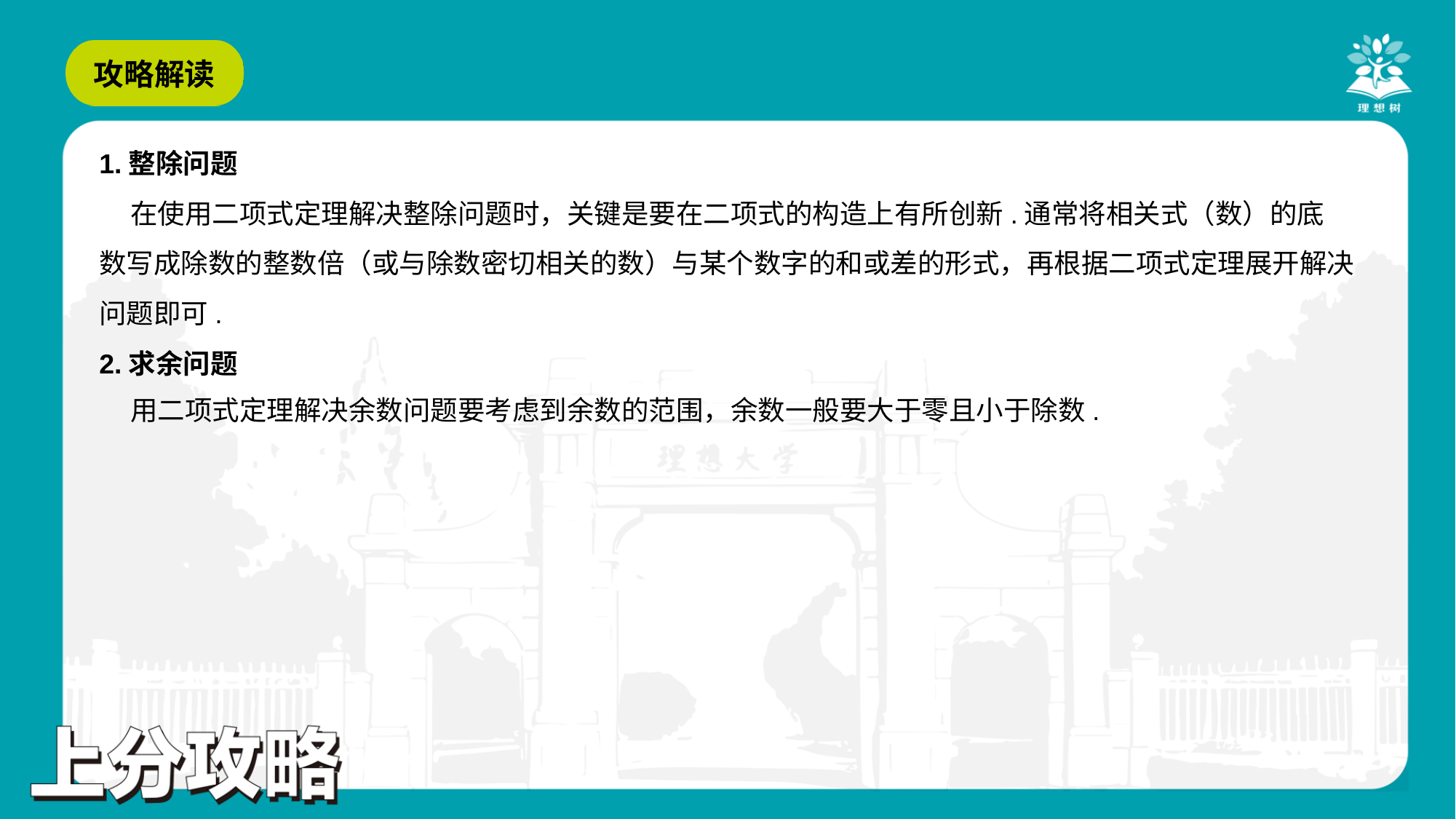

1.整除问题
    在使用二项式定理解决整除问题时，关键是要在二项式的构造上有所创新.通常将相关式（数）的底
数写成除数的整数倍（或与除数密切相关的数）与某个数字的和或差的形式，再根据二项式定理展开解决
问题即可.
2.求余问题
    用二项式定理解决余数问题要考虑到余数的范围，余数一般要大于零且小于除数.